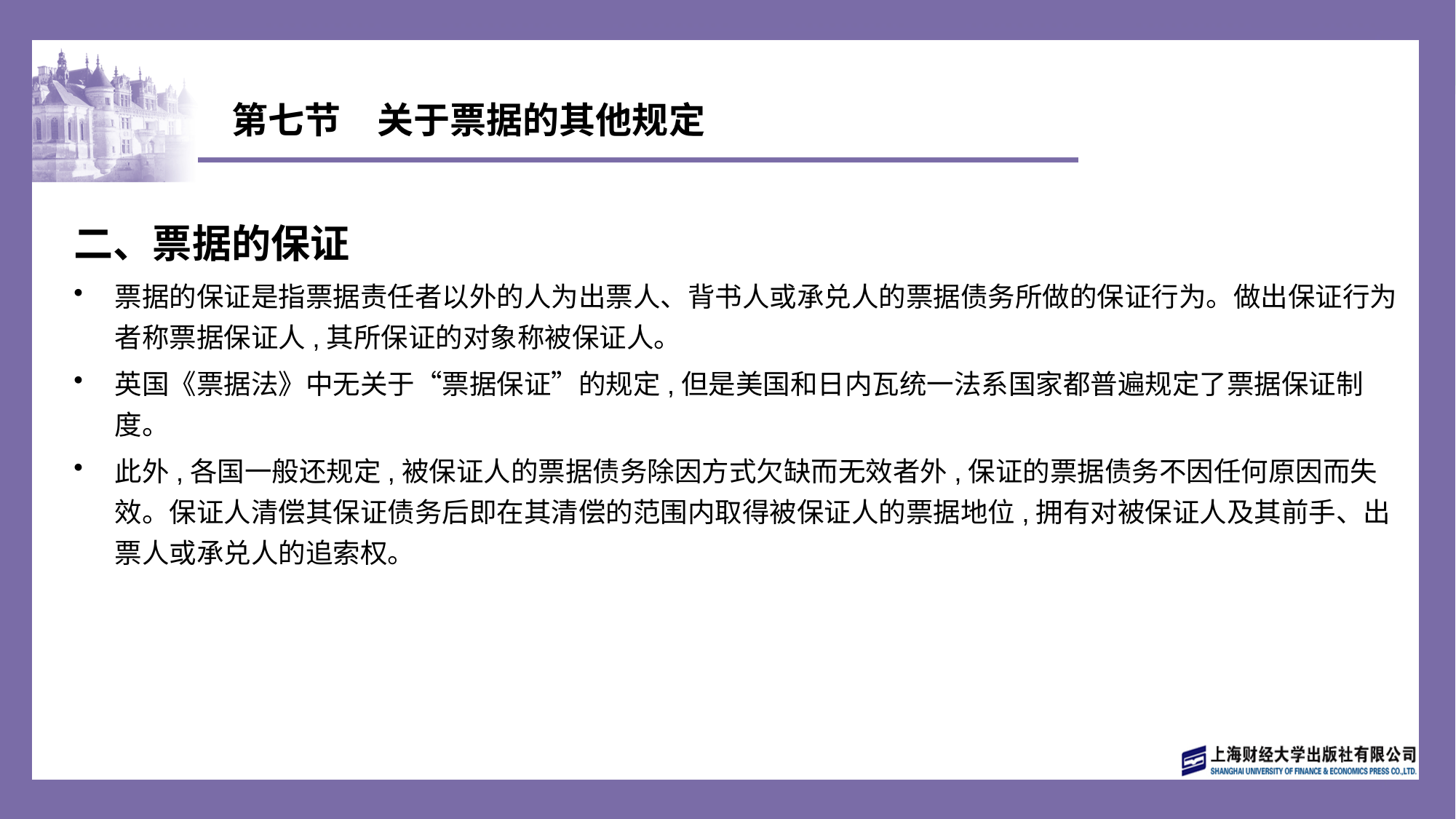

# 第七节　关于票据的其他规定
二、票据的保证
票据的保证是指票据责任者以外的人为出票人、背书人或承兑人的票据债务所做的保证行为。做出保证行为者称票据保证人,其所保证的对象称被保证人。
英国《票据法》中无关于“票据保证”的规定,但是美国和日内瓦统一法系国家都普遍规定了票据保证制度。
此外,各国一般还规定,被保证人的票据债务除因方式欠缺而无效者外,保证的票据债务不因任何原因而失效。保证人清偿其保证债务后即在其清偿的范围内取得被保证人的票据地位,拥有对被保证人及其前手、出票人或承兑人的追索权。